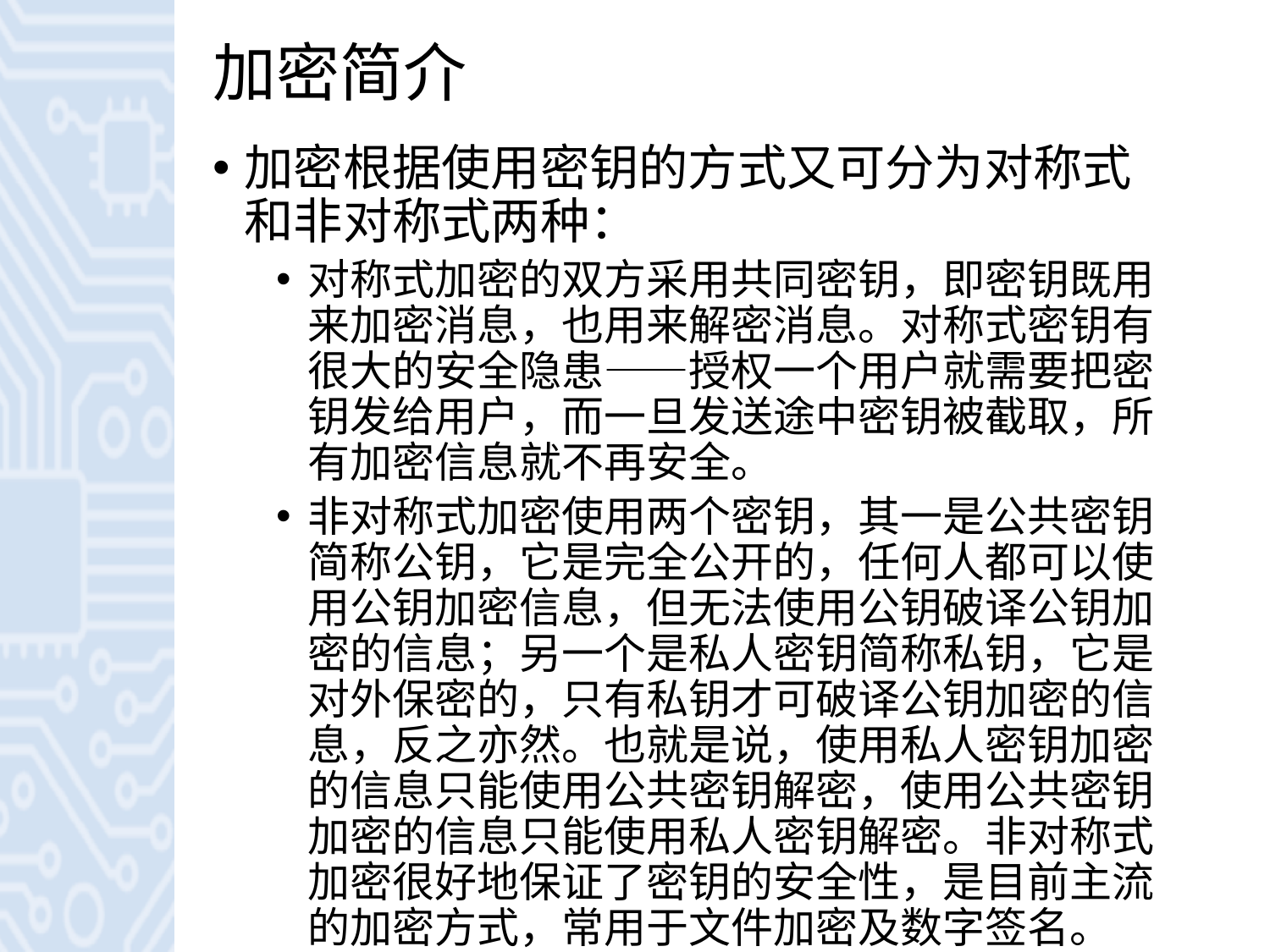

# 加密简介
加密根据使用密钥的方式又可分为对称式和非对称式两种：
对称式加密的双方采用共同密钥，即密钥既用来加密消息，也用来解密消息。对称式密钥有很大的安全隐患——授权一个用户就需要把密钥发给用户，而一旦发送途中密钥被截取，所有加密信息就不再安全。
非对称式加密使用两个密钥，其一是公共密钥简称公钥，它是完全公开的，任何人都可以使用公钥加密信息，但无法使用公钥破译公钥加密的信息；另一个是私人密钥简称私钥，它是对外保密的，只有私钥才可破译公钥加密的信息，反之亦然。也就是说，使用私人密钥加密的信息只能使用公共密钥解密，使用公共密钥加密的信息只能使用私人密钥解密。非对称式加密很好地保证了密钥的安全性，是目前主流的加密方式，常用于文件加密及数字签名。